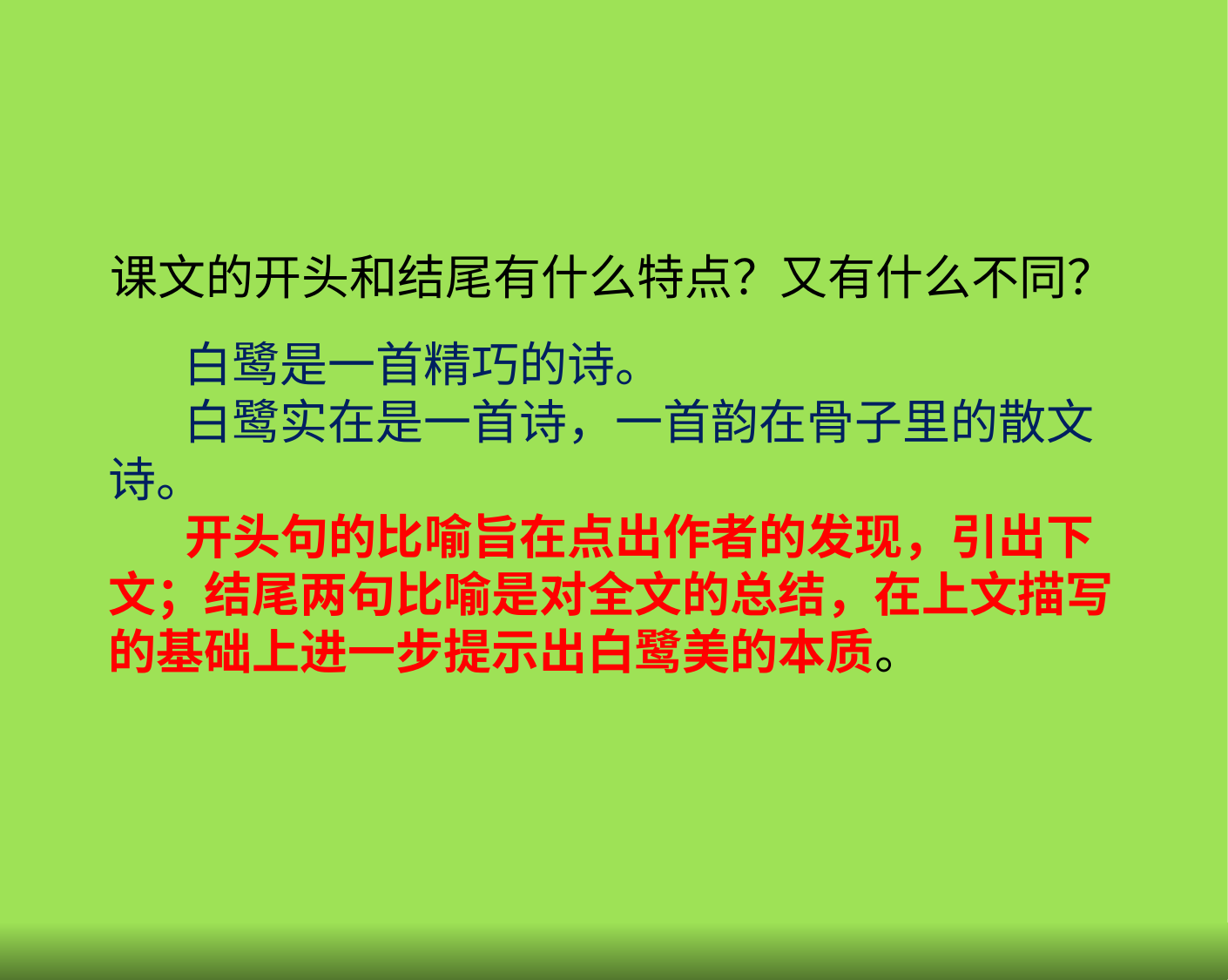

课文的开头和结尾有什么特点？又有什么不同？
  白鹭是一首精巧的诗。
  白鹭实在是一首诗，一首韵在骨子里的散文诗。
  开头句的比喻旨在点出作者的发现，引出下文；结尾两句比喻是对全文的总结，在上文描写的基础上进一步提示出白鹭美的本质。